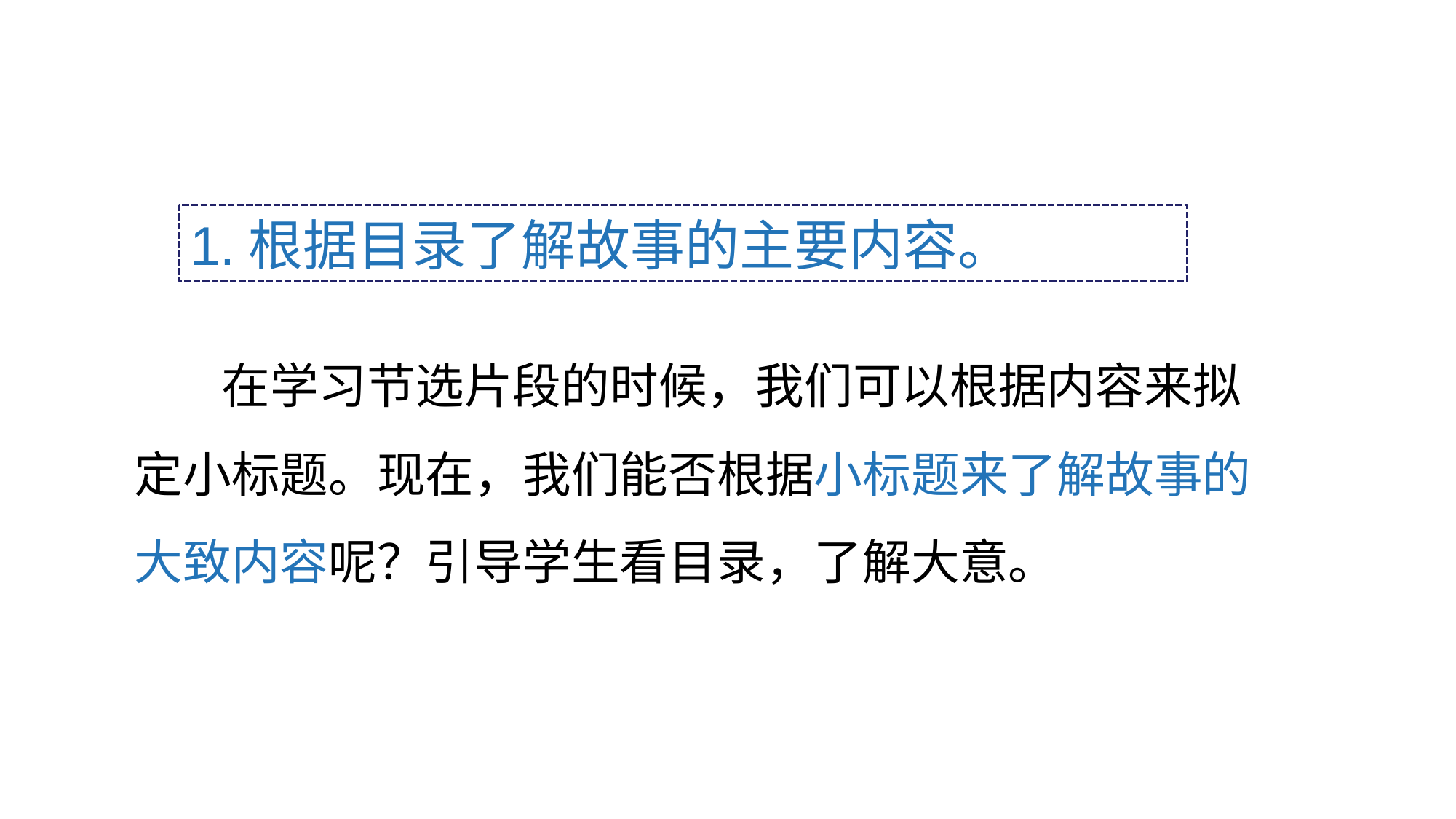

1.根据目录了解故事的主要内容。
      在学习节选片段的时候，我们可以根据内容来拟定小标题。现在，我们能否根据小标题来了解故事的大致内容呢？引导学生看目录，了解大意。